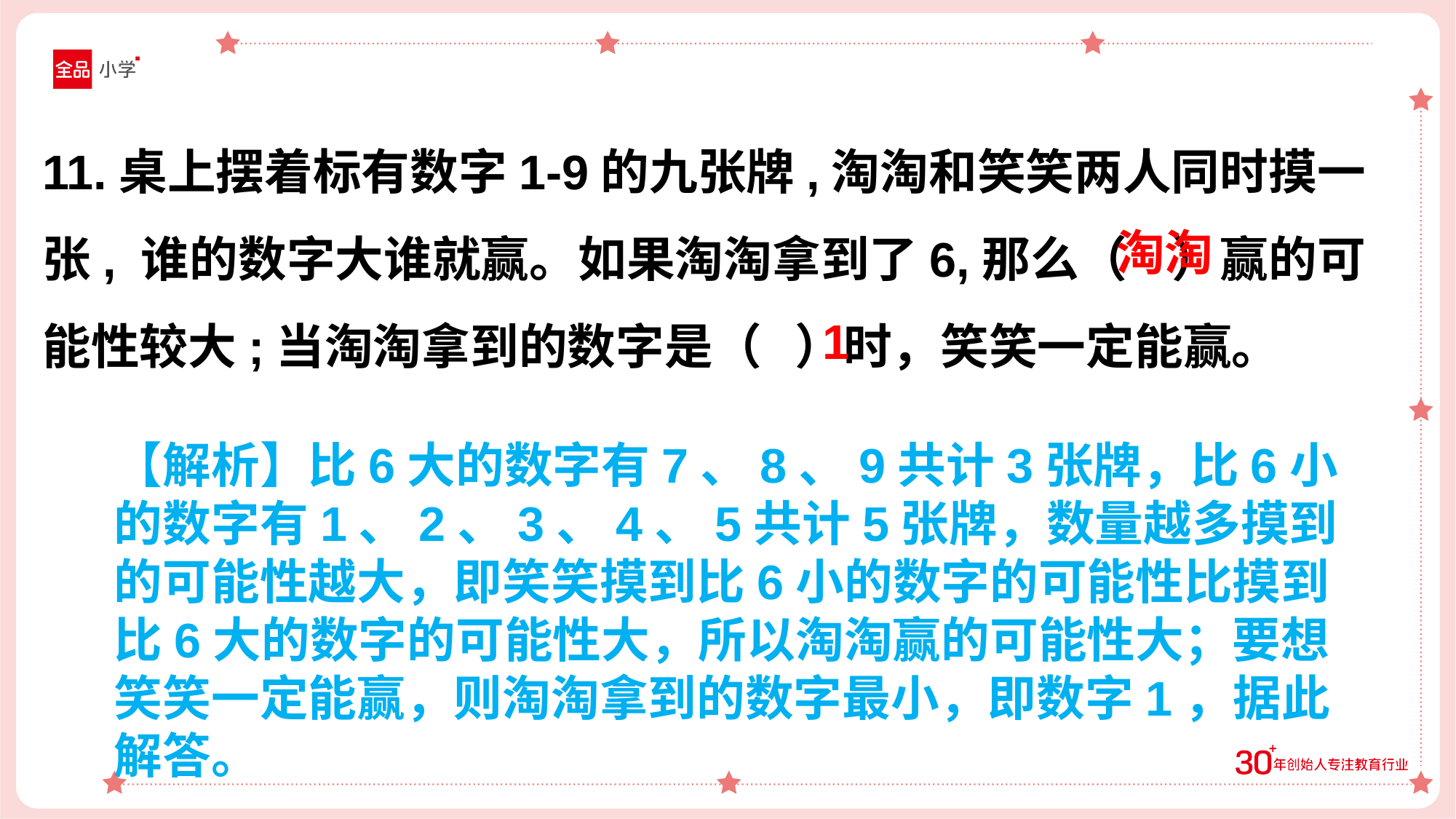

11.桌上摆着标有数字1-9的九张牌,淘淘和笑笑两人同时摸一张, 谁的数字大谁就赢。如果淘淘拿到了6,那么（    ）赢的可能性较大;当淘淘拿到的数字是（   ）时，笑笑一定能赢。
淘淘
1
【解析】比6大的数字有7、8、9共计3张牌，比6小的数字有1、2、3、4、5共计5张牌，数量越多摸到的可能性越大，即笑笑摸到比6小的数字的可能性比摸到比6大的数字的可能性大，所以淘淘赢的可能性大；要想笑笑一定能赢，则淘淘拿到的数字最小，即数字1，据此解答。